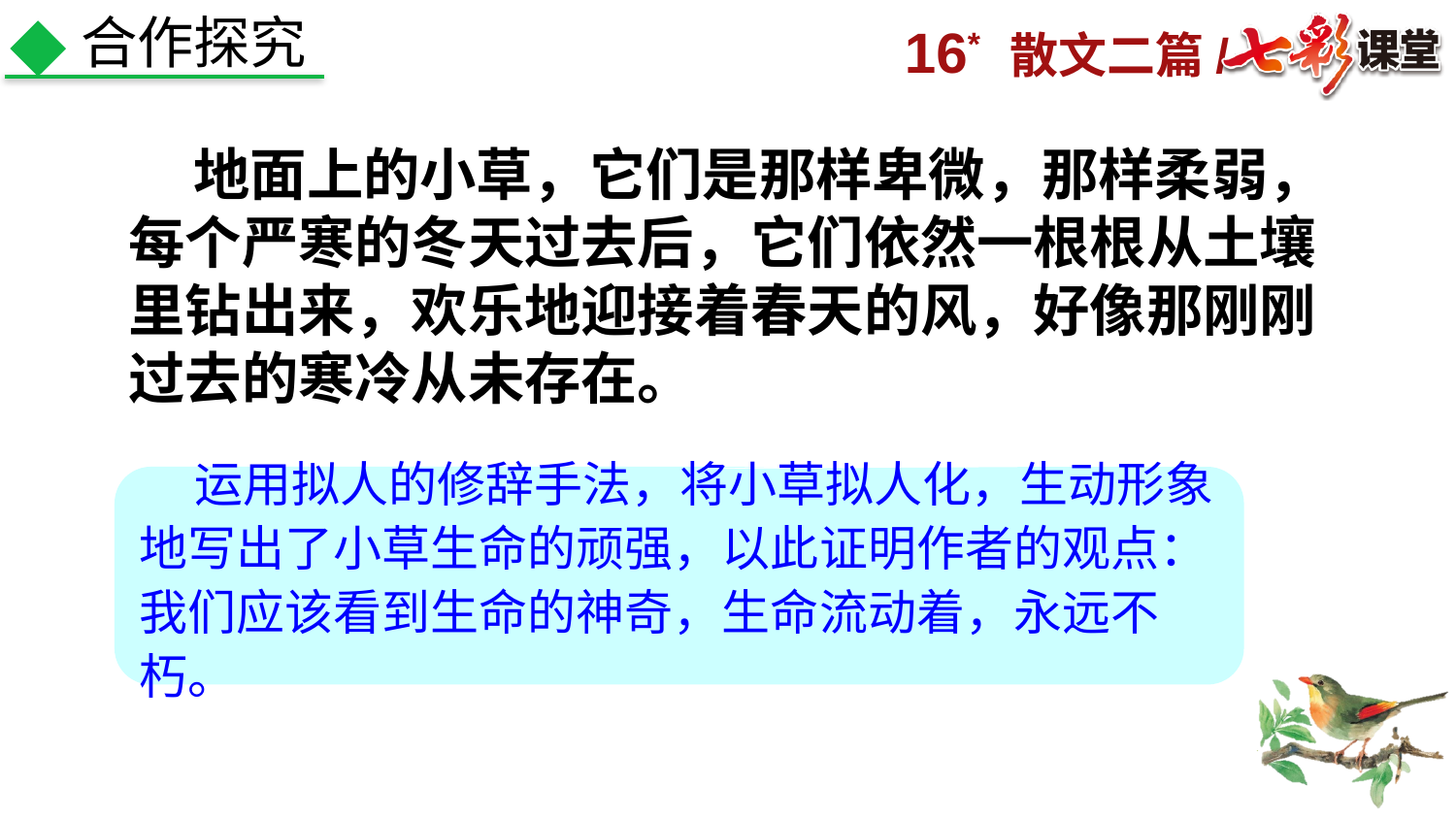

合作探究

    地面上的小草，它们是那样卑微，那样柔弱，每个严寒的冬天过去后，它们依然一根根从土壤里钻出来，欢乐地迎接着春天的风，好像那刚刚过去的寒冷从未存在。
    运用拟人的修辞手法，将小草拟人化，生动形象地写出了小草生命的顽强，以此证明作者的观点：我们应该看到生命的神奇，生命流动着，永远不朽。